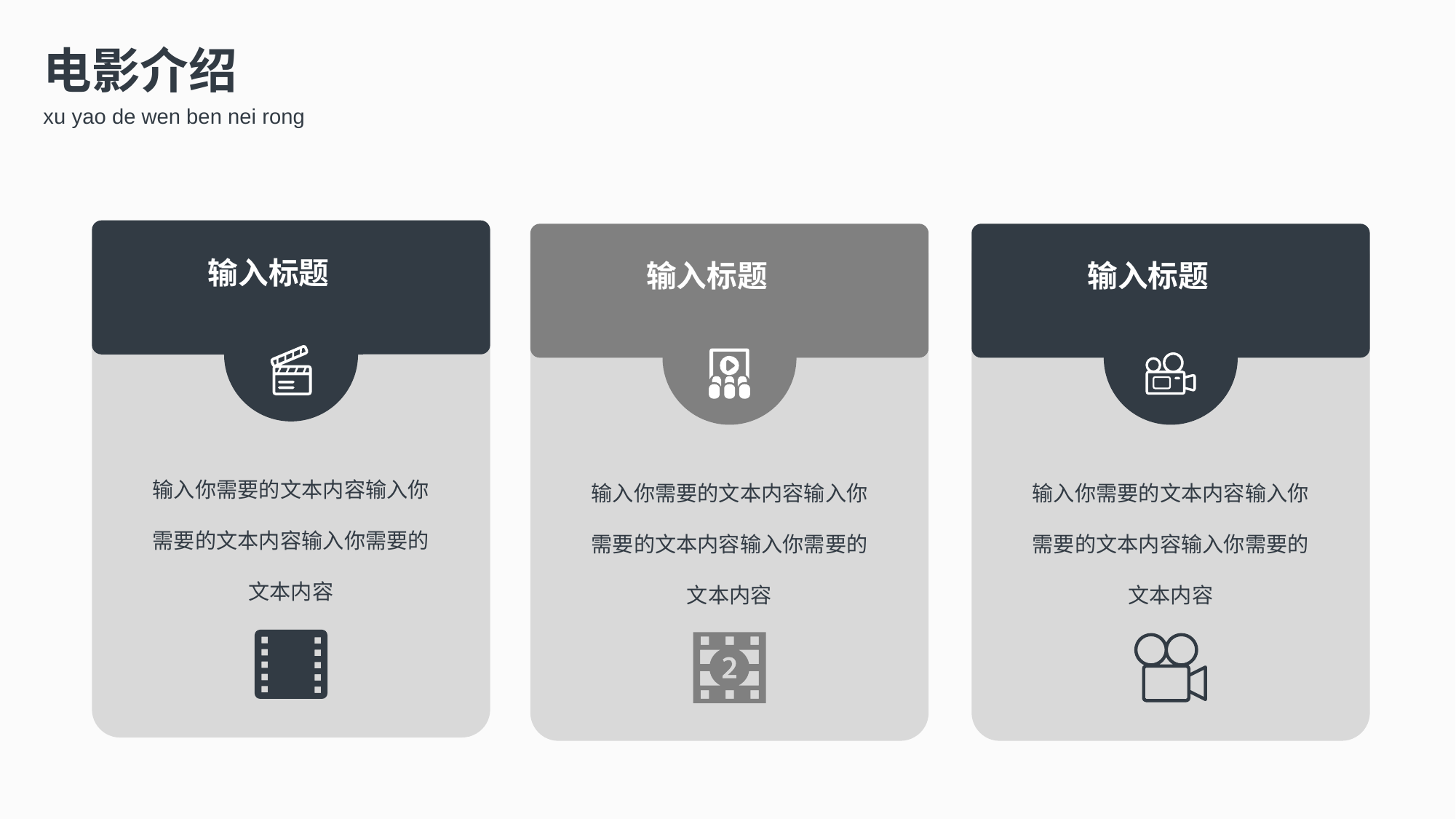

电影介绍
xu yao de wen ben nei rong

输入标题

输入你需要的文本内容输入你需要的文本内容输入你需要的文本内容

输入标题

输入你需要的文本内容输入你需要的文本内容输入你需要的文本内容

输入标题

输入你需要的文本内容输入你需要的文本内容输入你需要的文本内容